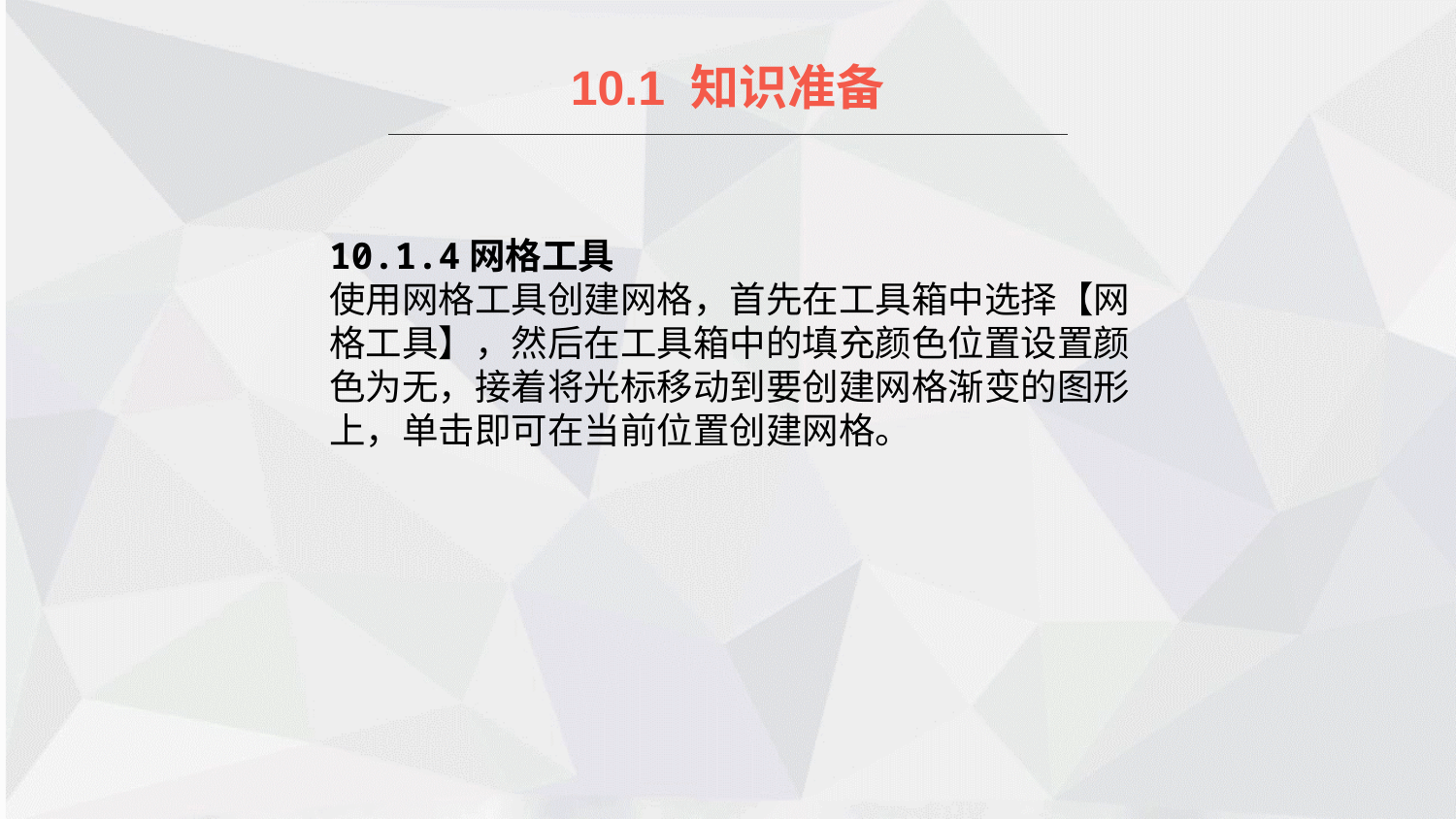

10.1 知识准备
10.1.4网格工具
使用网格工具创建网格，首先在工具箱中选择【网格工具】，然后在工具箱中的填充颜色位置设置颜色为无，接着将光标移动到要创建网格渐变的图形上，单击即可在当前位置创建网格。